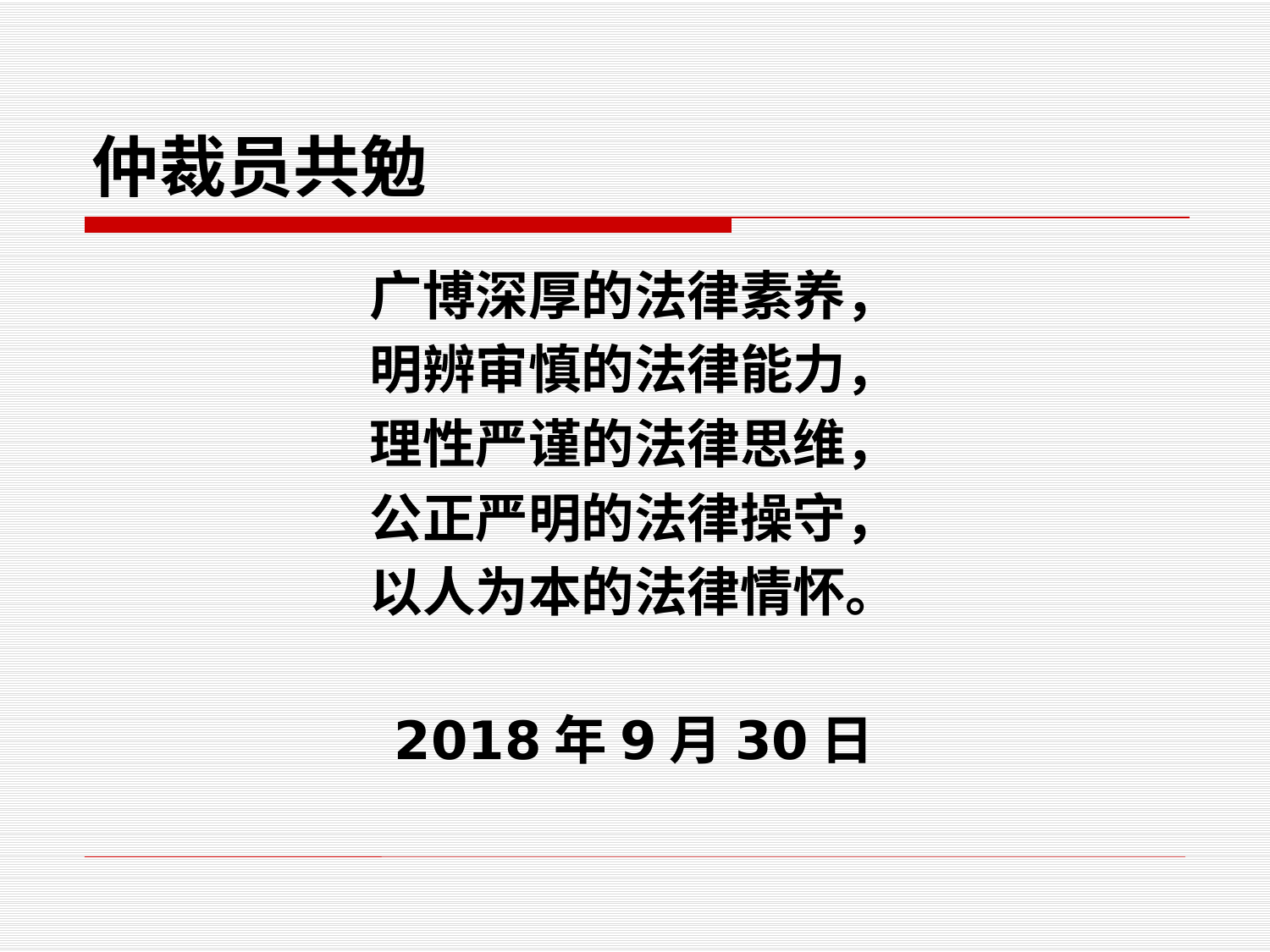

# 仲裁员共勉
广博深厚的法律素养，
明辨审慎的法律能力，
理性严谨的法律思维，
公正严明的法律操守，
以人为本的法律情怀。

2018年9月30日